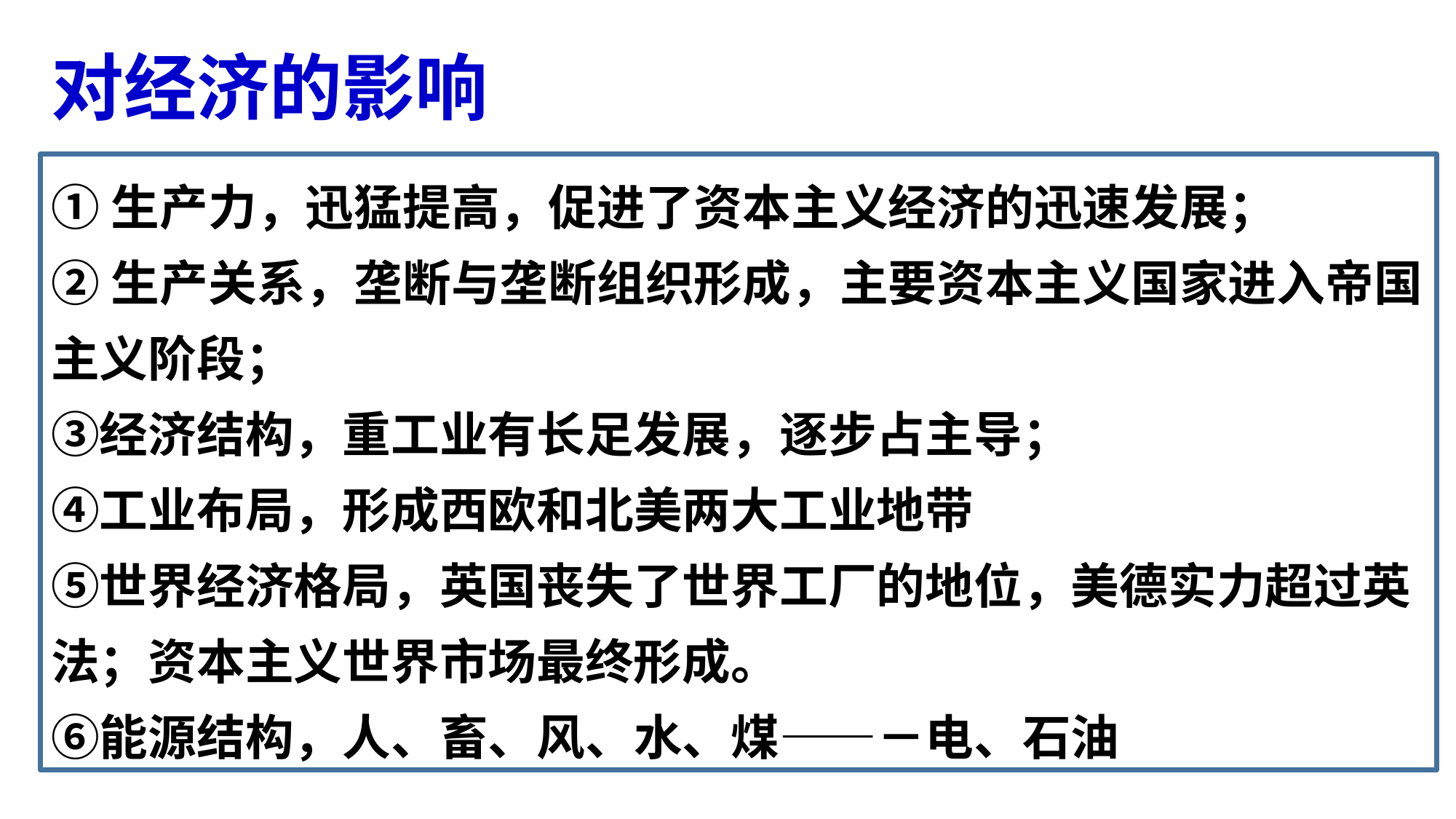

# 对经济的影响
①生产力，迅猛提高，促进了资本主义经济的迅速发展；
②生产关系，垄断与垄断组织形成，主要资本主义国家进入帝国主义阶段；
③经济结构，重工业有长足发展，逐步占主导；
④工业布局，形成西欧和北美两大工业地带
⑤世界经济格局，英国丧失了世界工厂的地位，美德实力超过英法；资本主义世界市场最终形成。
⑥能源结构，人、畜、风、水、煤——－电、石油